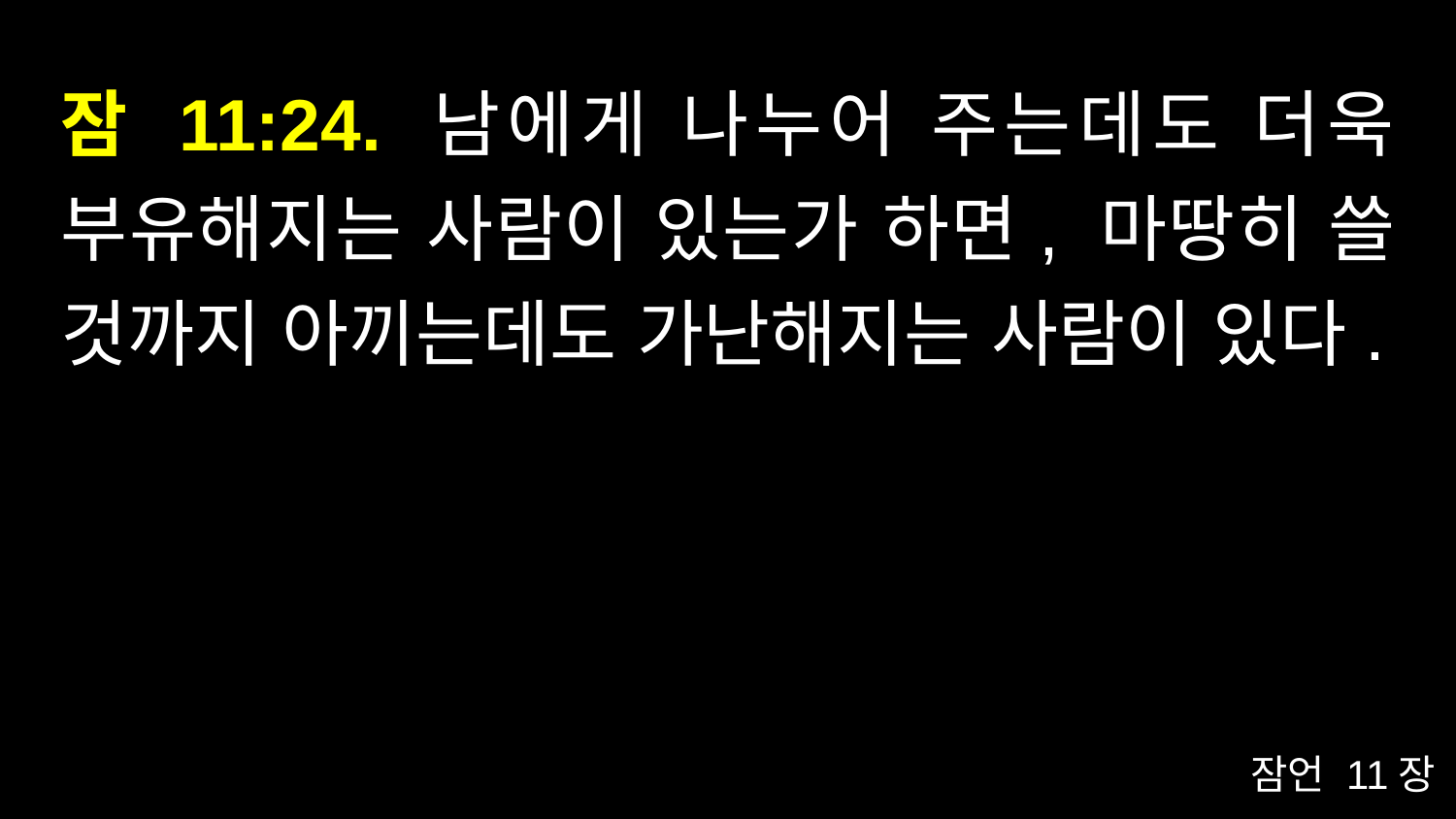

# 잠 11:24. 남에게 나누어 주는데도 더욱 부유해지는 사람이 있는가 하면, 마땅히 쓸 것까지 아끼는데도 가난해지는 사람이 있다.
잠언 11장